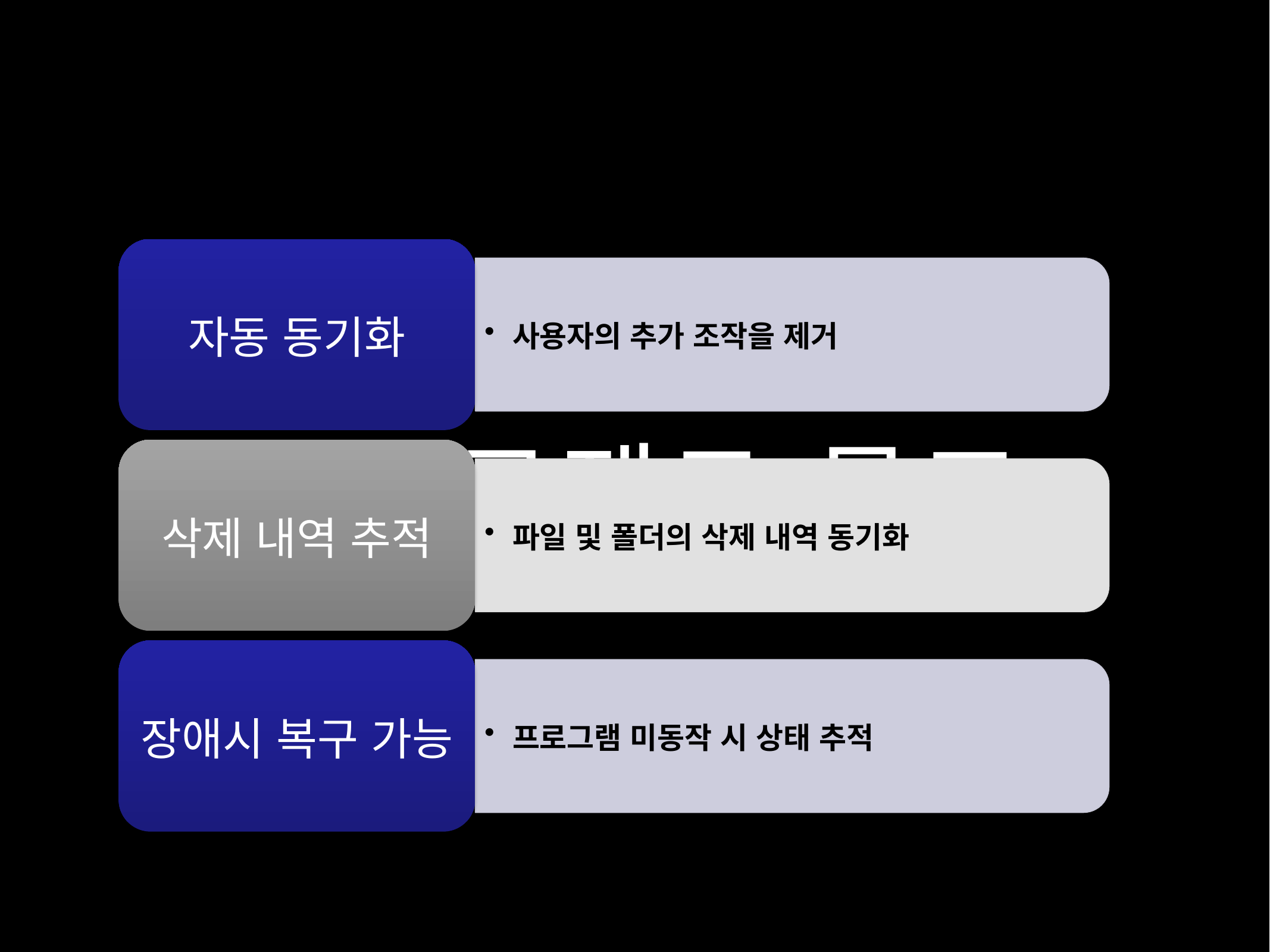

자동 동기화
사용자의 추가 조작을 제거
삭제 내역 추적
파일 및 폴더의 삭제 내역 동기화
장애시 복구 가능
프로그램 미동작 시 상태 추적
2. 프로젝트 목표